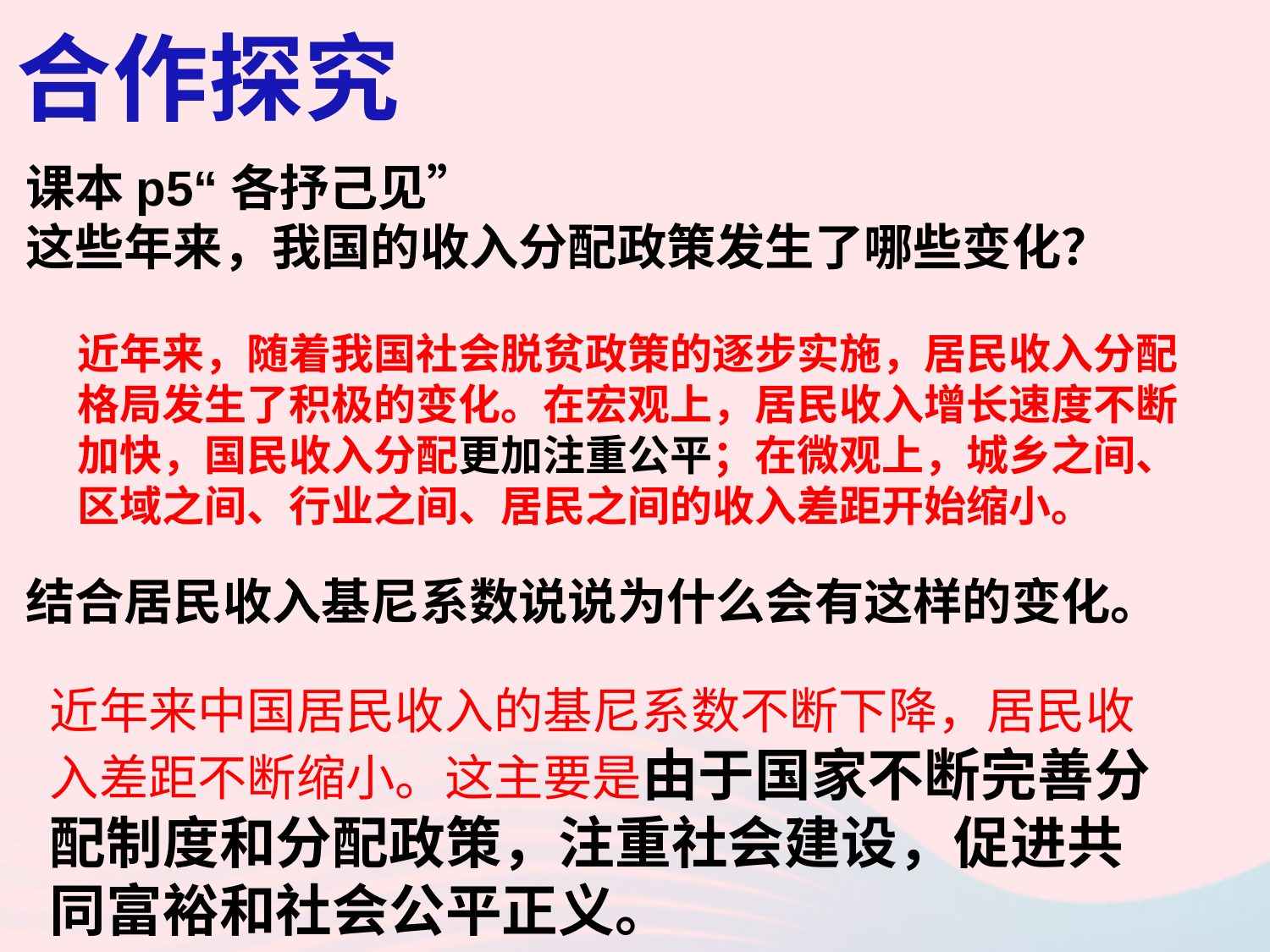

合作探究
课本p5“各抒己见”
这些年来，我国的收入分配政策发生了哪些变化？

结合居民收入基尼系数说说为什么会有这样的变化。
近年来，随着我国社会脱贫政策的逐步实施，居民收入分配格局发生了积极的变化。在宏观上，居民收入增长速度不断加快，国民收入分配更加注重公平；在微观上，城乡之间、区域之间、行业之间、居民之间的收入差距开始缩小。
近年来中国居民收入的基尼系数不断下降，居民收入差距不断缩小。这主要是由于国家不断完善分配制度和分配政策，注重社会建设，促进共同富裕和社会公平正义。